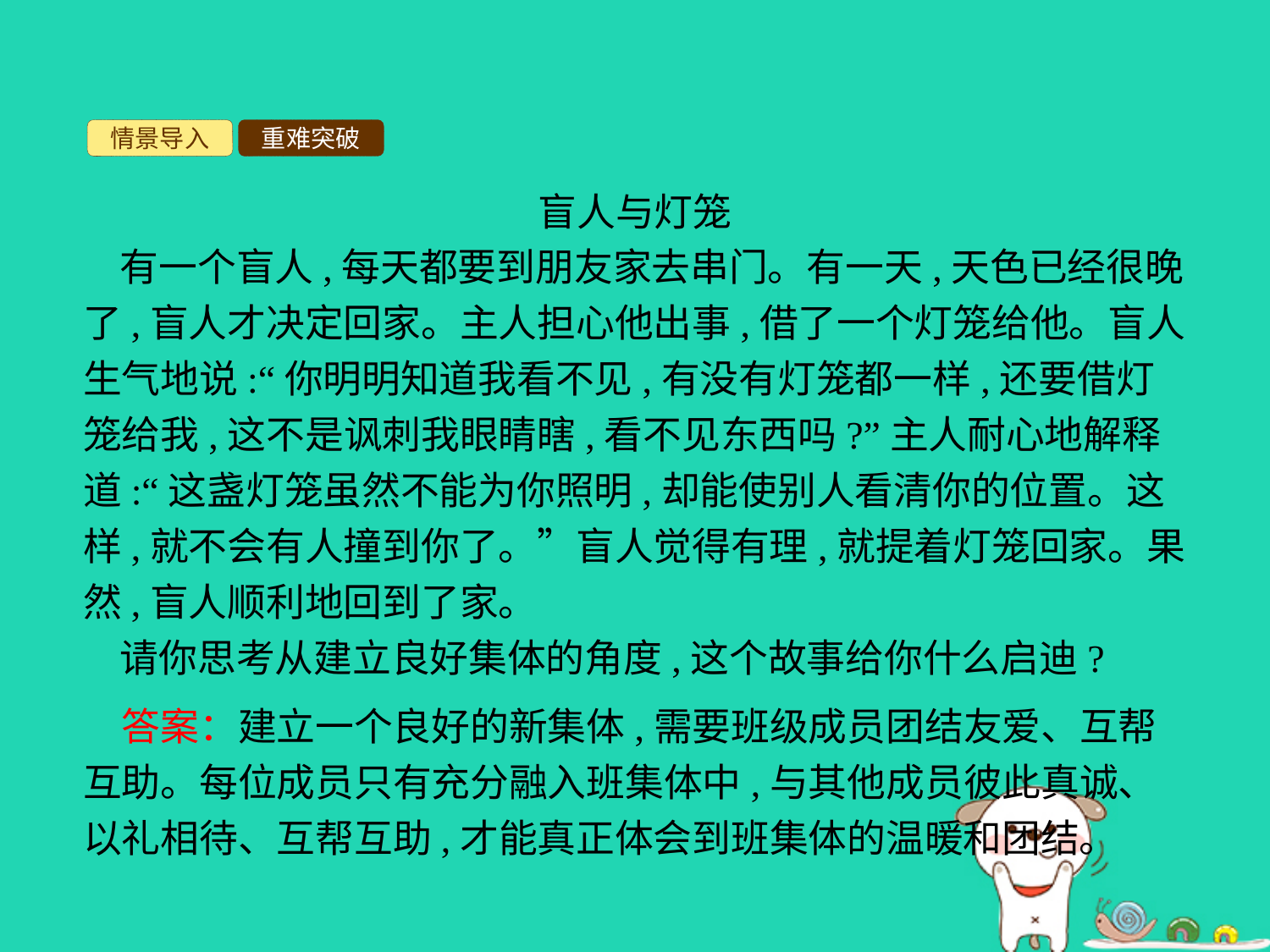

情景导入
重难突破
盲人与灯笼
有一个盲人,每天都要到朋友家去串门。有一天,天色已经很晚了,盲人才决定回家。主人担心他出事,借了一个灯笼给他。盲人生气地说:“你明明知道我看不见,有没有灯笼都一样,还要借灯笼给我,这不是讽刺我眼睛瞎,看不见东西吗?”主人耐心地解释道:“这盏灯笼虽然不能为你照明,却能使别人看清你的位置。这样,就不会有人撞到你了。”盲人觉得有理,就提着灯笼回家。果然,盲人顺利地回到了家。
请你思考从建立良好集体的角度,这个故事给你什么启迪?
答案：建立一个良好的新集体,需要班级成员团结友爱、互帮互助。每位成员只有充分融入班集体中,与其他成员彼此真诚、以礼相待、互帮互助,才能真正体会到班集体的温暖和团结。